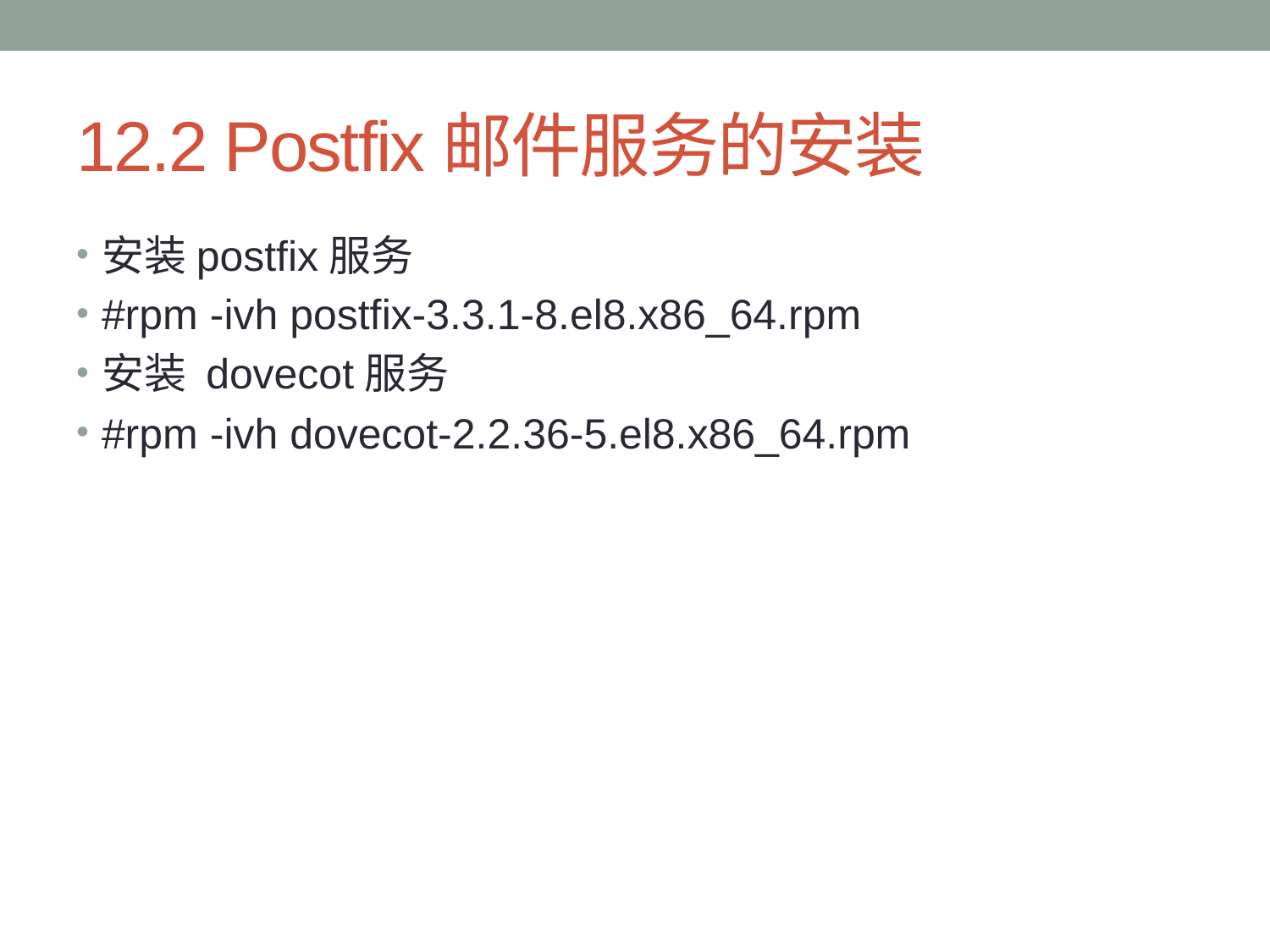

# 12.2 Postfix邮件服务的安装
安装postfix服务
#rpm -ivh postfix-3.3.1-8.el8.x86_64.rpm
安装 dovecot服务
#rpm -ivh dovecot-2.2.36-5.el8.x86_64.rpm